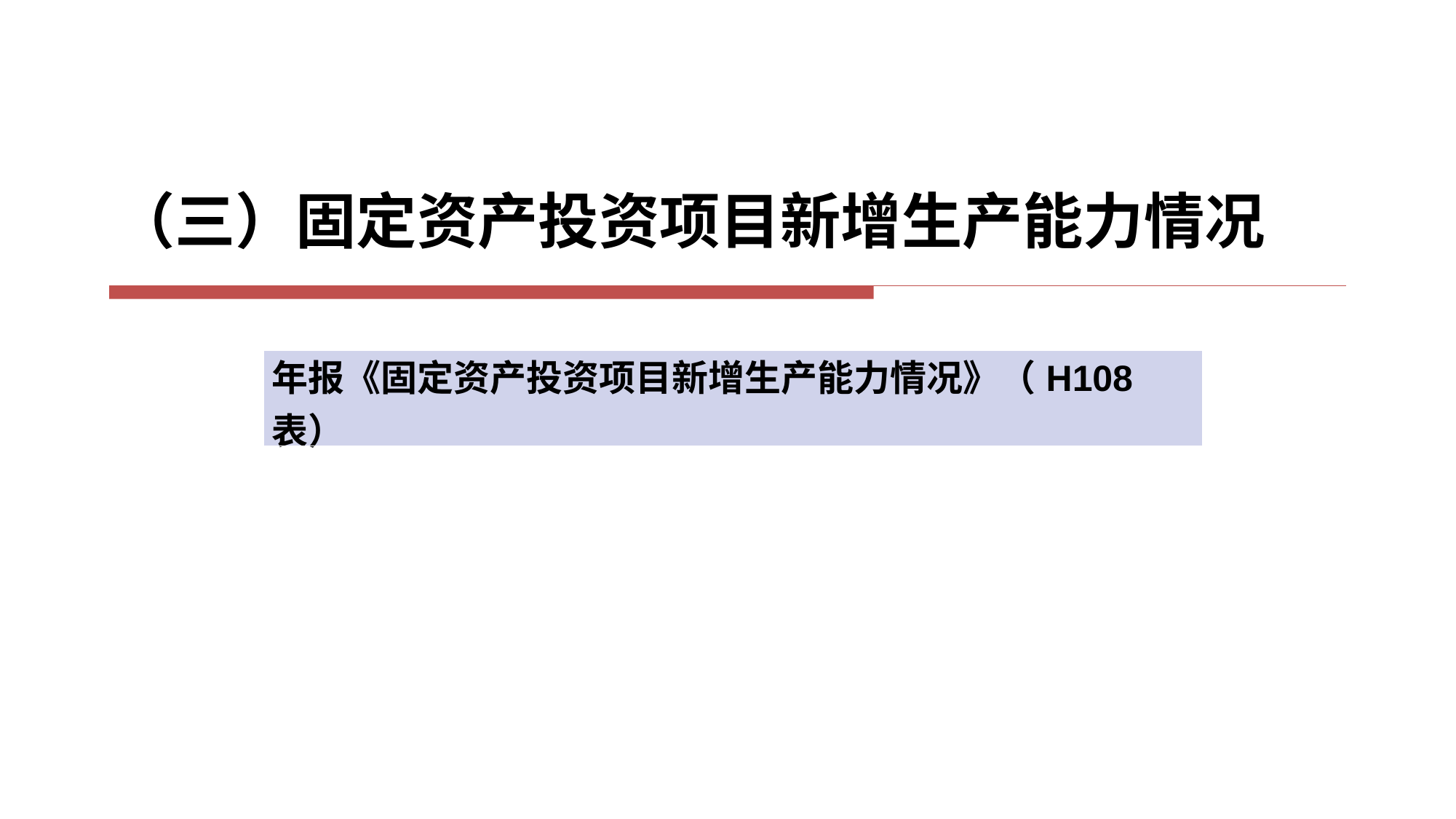

（三）固定资产投资项目新增生产能力情况

| 年报《固定资产投资项目新增生产能力情况》（H108表） |
| --- |